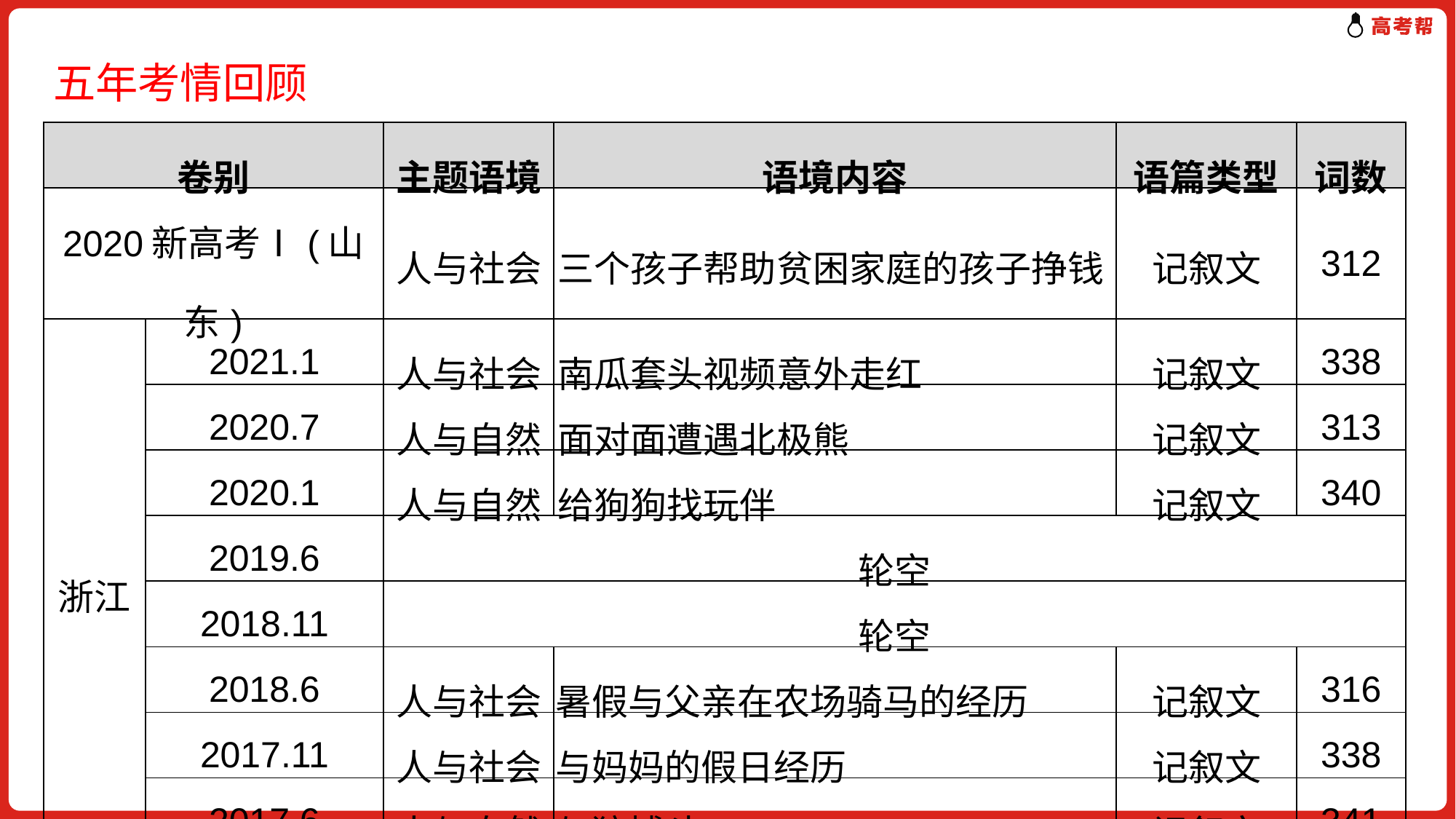

五年考情回顾
| 卷别 |  | 主题语境 | 语境内容 | 语篇类型 | 词数 |
| --- | --- | --- | --- | --- | --- |
| 2020新高考Ⅰ(山东) |  | 人与社会 | 三个孩子帮助贫困家庭的孩子挣钱 | 记叙文 | 312 |
| 浙江 | 2021.1 | 人与社会 | 南瓜套头视频意外走红 | 记叙文 | 338 |
|  | 2020.7 | 人与自然 | 面对面遭遇北极熊 | 记叙文 | 313 |
|  | 2020.1 | 人与自然 | 给狗狗找玩伴 | 记叙文 | 340 |
|  | 2019.6 | 轮空 |  |  |  |
|  | 2018.11 | 轮空 |  |  |  |
|  | 2018.6 | 人与社会 | 暑假与父亲在农场骑马的经历 | 记叙文 | 316 |
|  | 2017.11 | 人与社会 | 与妈妈的假日经历 | 记叙文 | 338 |
|  | 2017.6 | 人与自然 | 与狼搏斗 | 记叙文 | 341 |